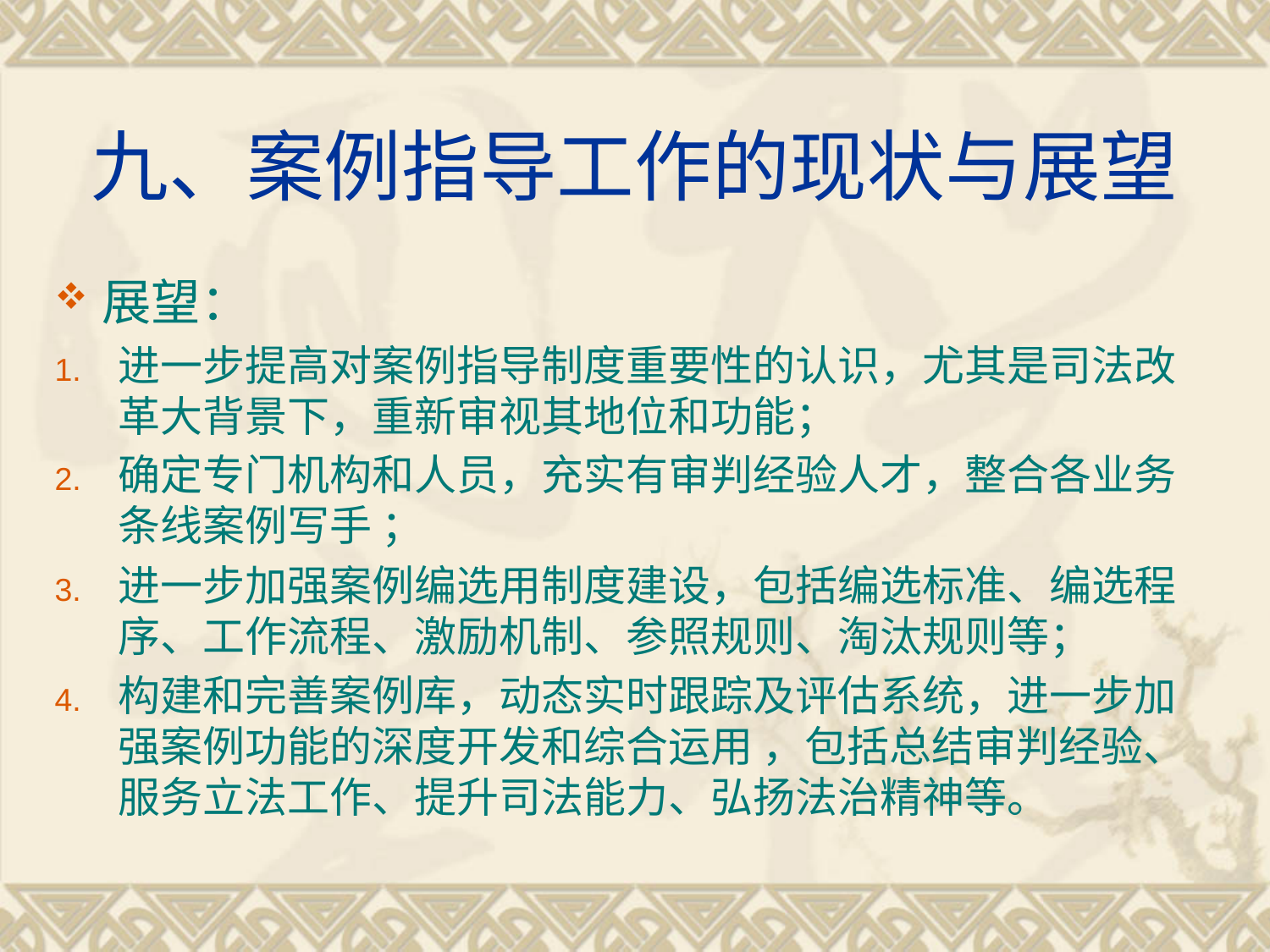

# 九、案例指导工作的现状与展望
展望：
进一步提高对案例指导制度重要性的认识，尤其是司法改革大背景下，重新审视其地位和功能；
确定专门机构和人员，充实有审判经验人才，整合各业务条线案例写手 ；
进一步加强案例编选用制度建设，包括编选标准、编选程序、工作流程、激励机制、参照规则、淘汰规则等；
构建和完善案例库，动态实时跟踪及评估系统，进一步加强案例功能的深度开发和综合运用 ，包括总结审判经验、服务立法工作、提升司法能力、弘扬法治精神等。